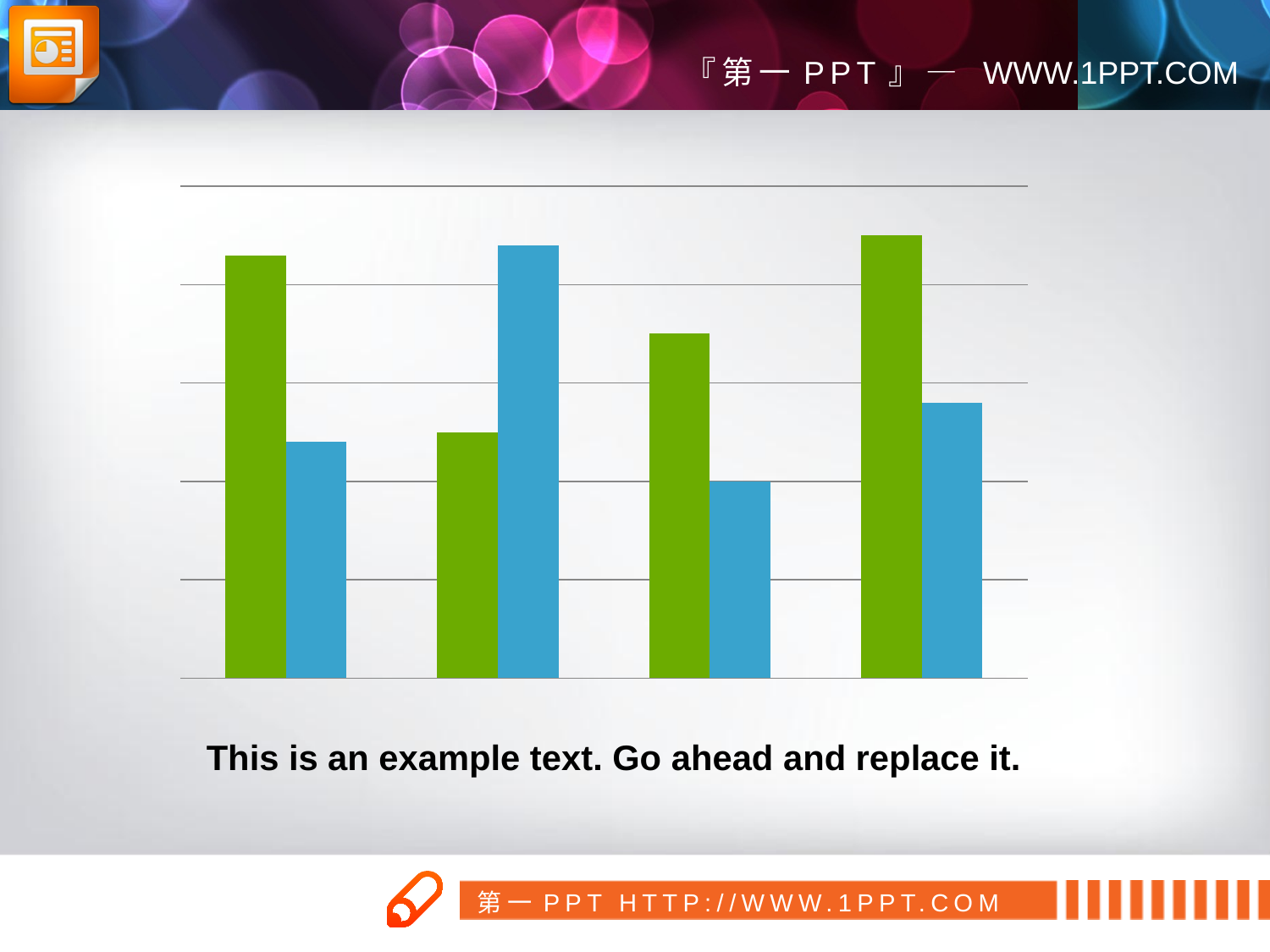

### Chart

| Category | 系列 1 | 系列 2 |
|---|---|---|
| SEASON 1 | 4.3 | 2.4 |
| SEASON 2 | 2.5 | 4.4 |
| SEASON 3 | 3.5 | 2.0 |
| SEASON 4 | 4.5 | 2.8 |
This is an example text. Go ahead and replace it.